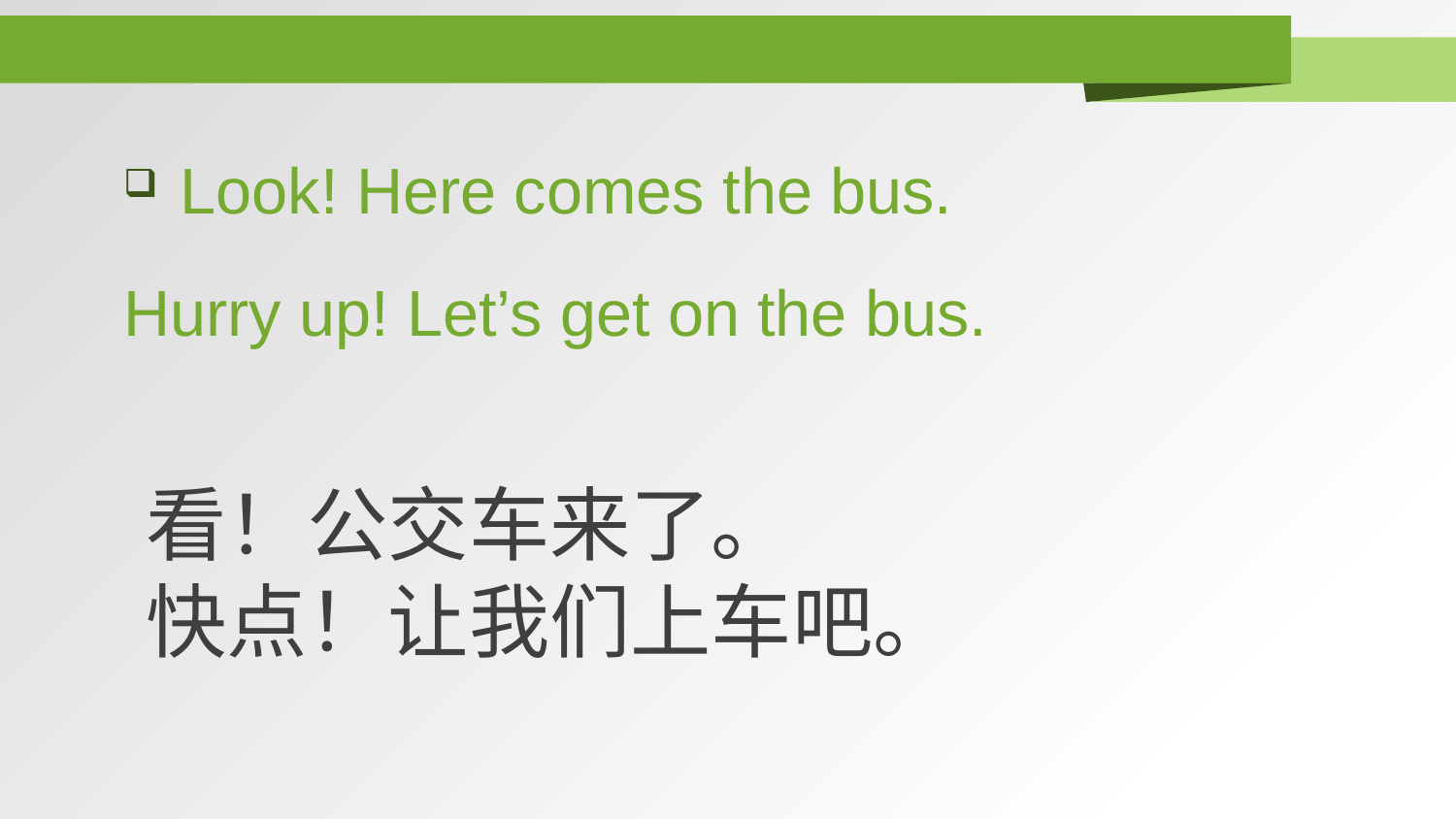

Look! Here comes the bus.
Hurry up! Let’s get on the bus.

看！公交车来了。
快点！让我们上车吧。